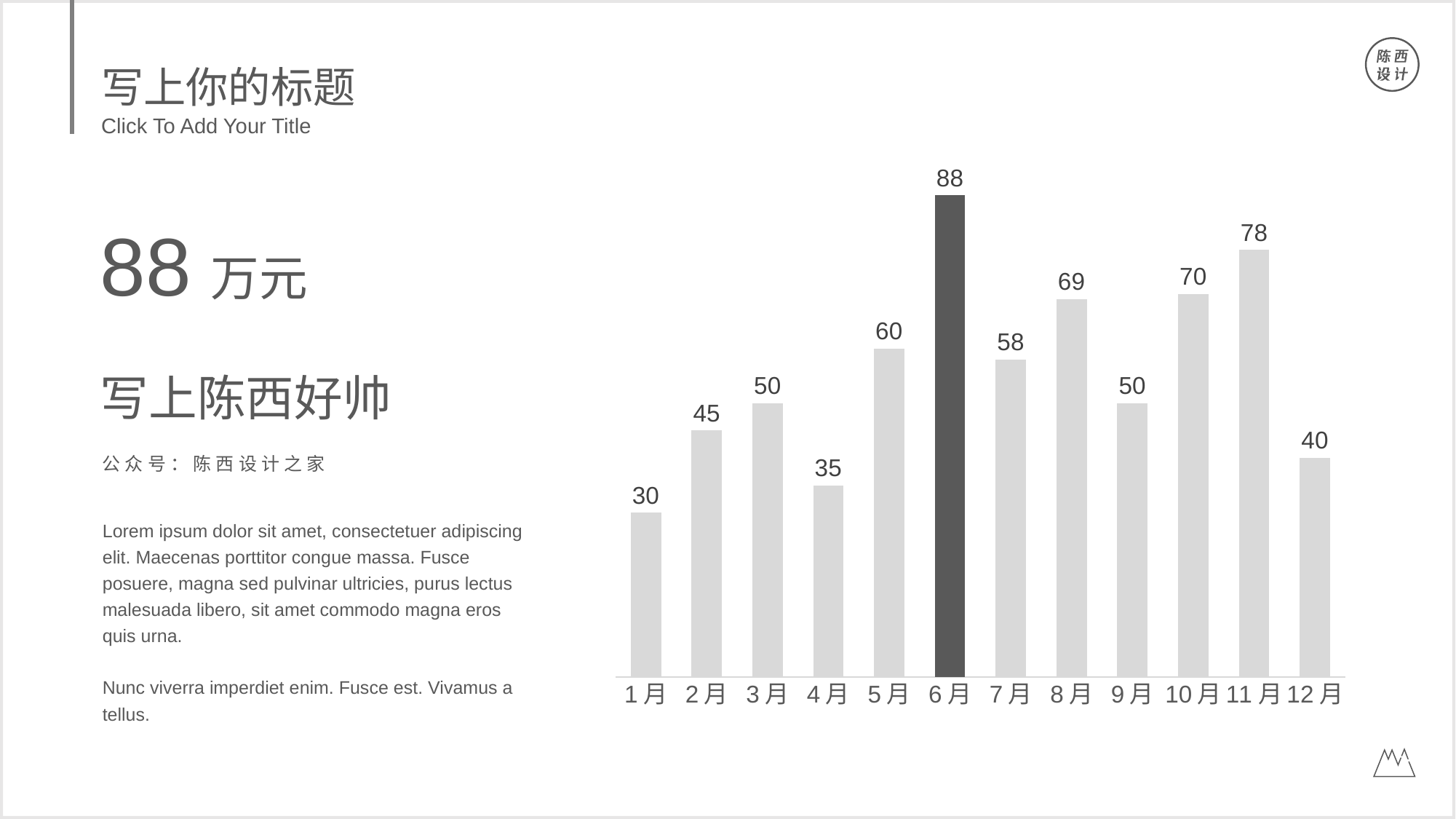

写上你的标题
Click To Add Your Title

### Chart

| Category | 系列 1 |
|---|---|
| 1月 | 30.0 |
| 2月 | 45.0 |
| 3月 | 50.0 |
| 4月 | 35.0 |
| 5月 | 60.0 |
| 6月 | 88.0 |
| 7月 | 58.0 |
| 8月 | 69.0 |
| 9月 | 50.0 |
| 10月 | 70.0 |
| 11月 | 78.0 |
| 12月 | 40.0 |
88万元
写上陈西好帅
公众号：陈西设计之家
Lorem ipsum dolor sit amet, consectetuer adipiscing elit. Maecenas porttitor congue massa. Fusce posuere, magna sed pulvinar ultricies, purus lectus malesuada libero, sit amet commodo magna eros quis urna.

Nunc viverra imperdiet enim. Fusce est. Vivamus a tellus.